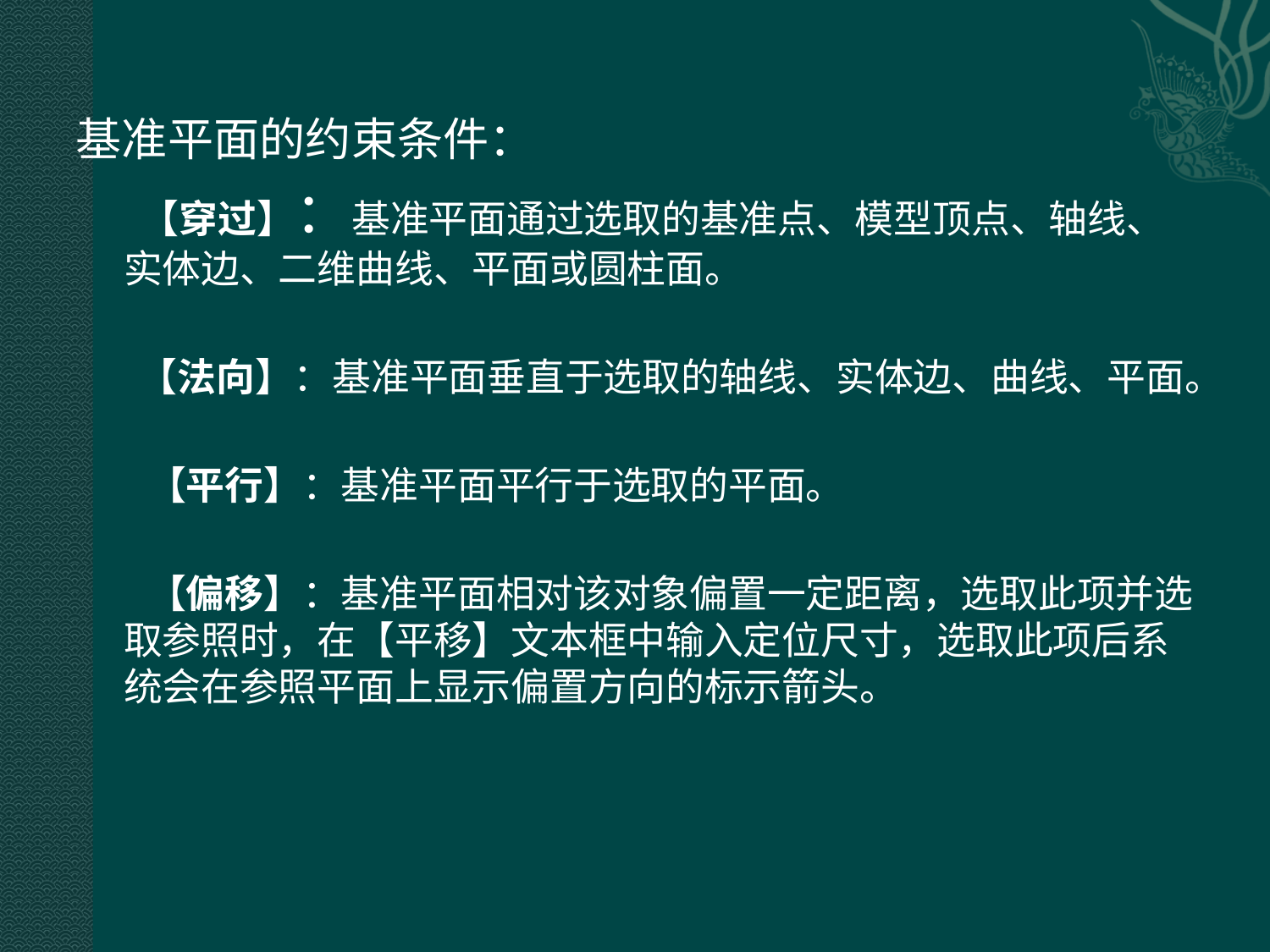

基准平面的约束条件：
    【穿过】：基准平面通过选取的基准点、模型顶点、轴线、实体边、二维曲线、平面或圆柱面。

      【法向】：基准平面垂直于选取的轴线、实体边、曲线、平面。

       【平行】：基准平面平行于选取的平面。

       【偏移】：基准平面相对该对象偏置一定距离，选取此项并选取参照时，在【平移】文本框中输入定位尺寸，选取此项后系统会在参照平面上显示偏置方向的标示箭头。